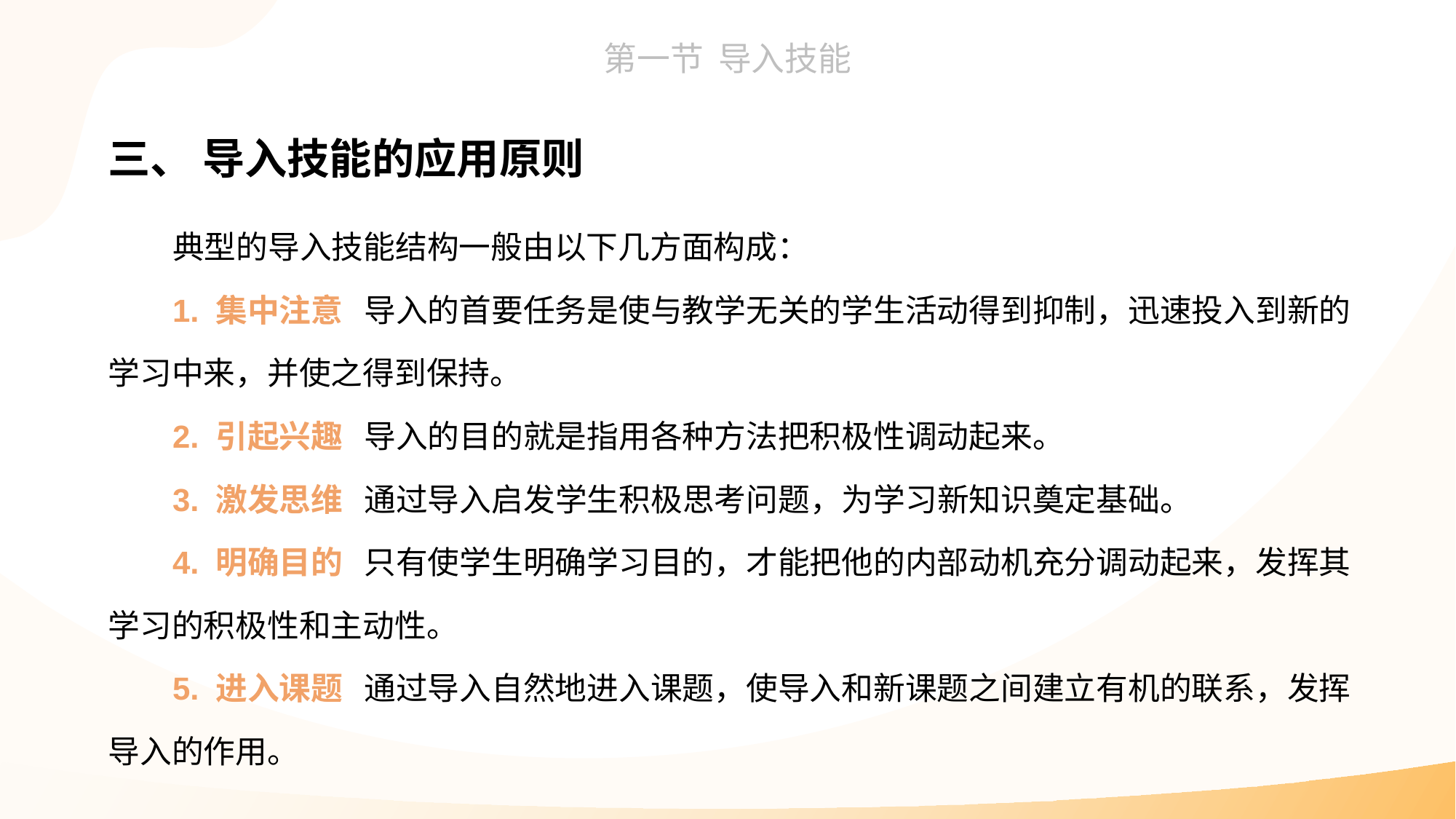

三、 导入技能的应用原则
典型的导入技能结构一般由以下几方面构成：
1. 集中注意   导入的首要任务是使与教学无关的学生活动得到抑制，迅速投入到新的学习中来，并使之得到保持。
2. 引起兴趣   导入的目的就是指用各种方法把积极性调动起来。
3. 激发思维   通过导入启发学生积极思考问题，为学习新知识奠定基础。
4. 明确目的   只有使学生明确学习目的，才能把他的内部动机充分调动起来，发挥其学习的积极性和主动性。
5. 进入课题   通过导入自然地进入课题，使导入和新课题之间建立有机的联系，发挥导入的作用。